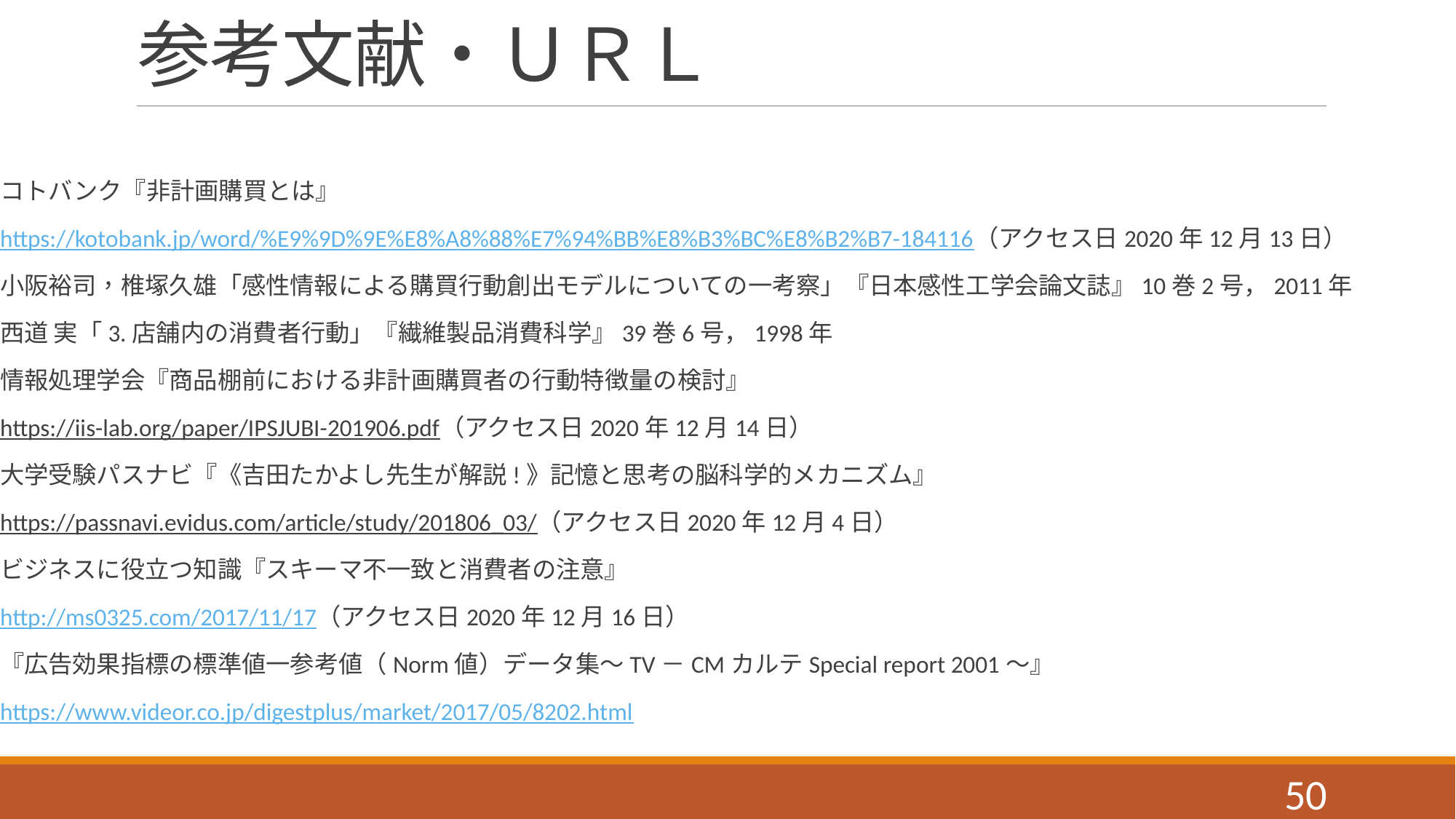

# 参考文献・ＵＲＬ
コトバンク『非計画購買とは』
https://kotobank.jp/word/%E9%9D%9E%E8%A8%88%E7%94%BB%E8%B3%BC%E8%B2%B7-184116（アクセス日2020年12月13日）
小阪裕司，椎塚久雄「感性情報による購買行動創出モデルについての一考察」『日本感性工学会論文誌』10巻2号，2011年
西道 実「3.店舗内の消費者行動」『繊維製品消費科学』39巻6号，1998年
情報処理学会『商品棚前における非計画購買者の行動特徴量の検討』
https://iis-lab.org/paper/IPSJUBI-201906.pdf（アクセス日2020年12月14日）
大学受験パスナビ『《吉田たかよし先生が解説!》記憶と思考の脳科学的メカニズム』
https://passnavi.evidus.com/article/study/201806_03/（アクセス日2020年12月4日）
ビジネスに役立つ知識『スキーマ不一致と消費者の注意』
http://ms0325.com/2017/11/17（アクセス日2020年12月16日）
『広告効果指標の標準値一参考値（Norm値）データ集～TV－CMカルテSpecial report 2001～』
https://www.videor.co.jp/digestplus/market/2017/05/8202.html

50